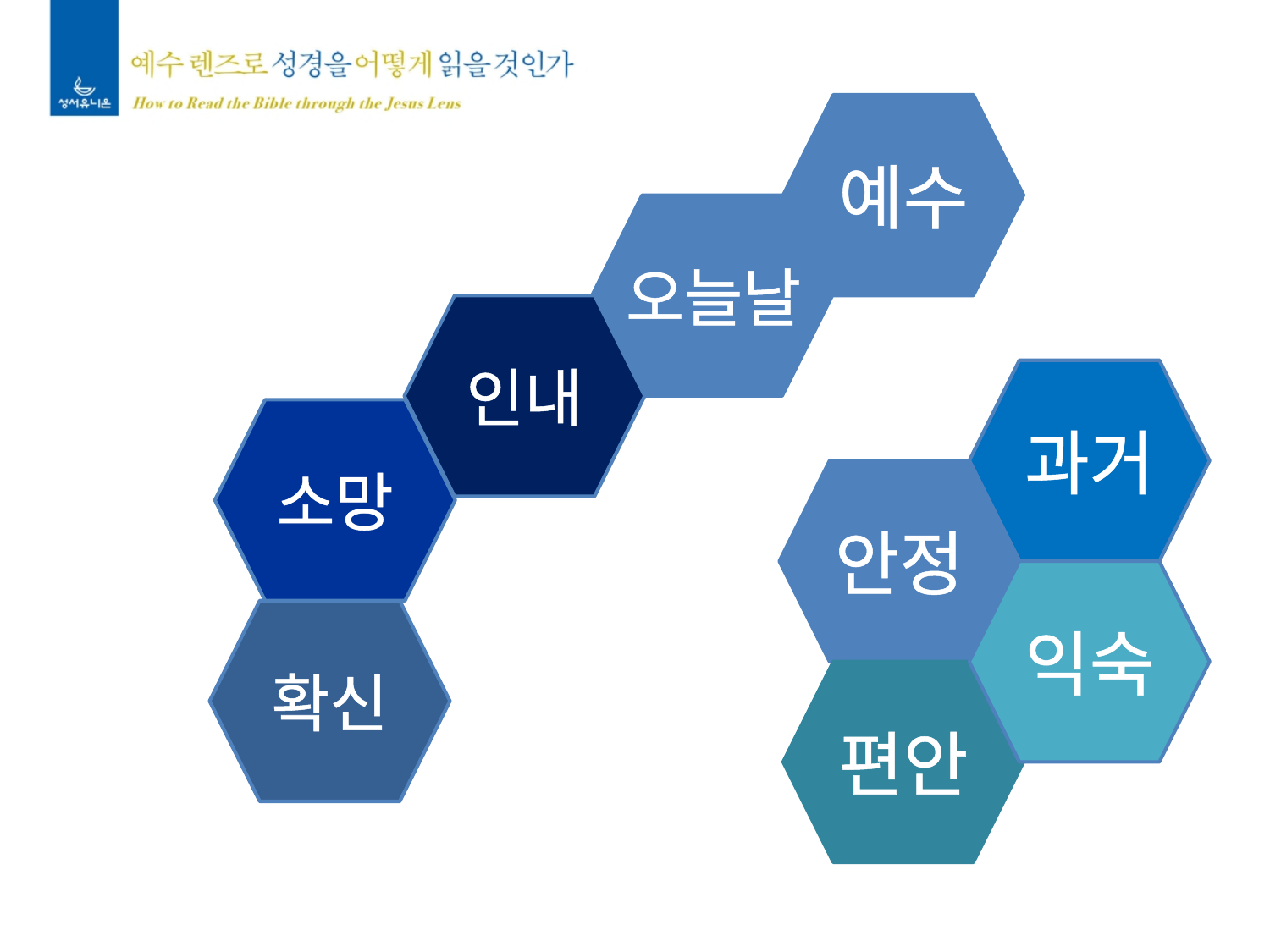

예수

오늘날
인내
과거
소망
안정
익숙
확신
편안